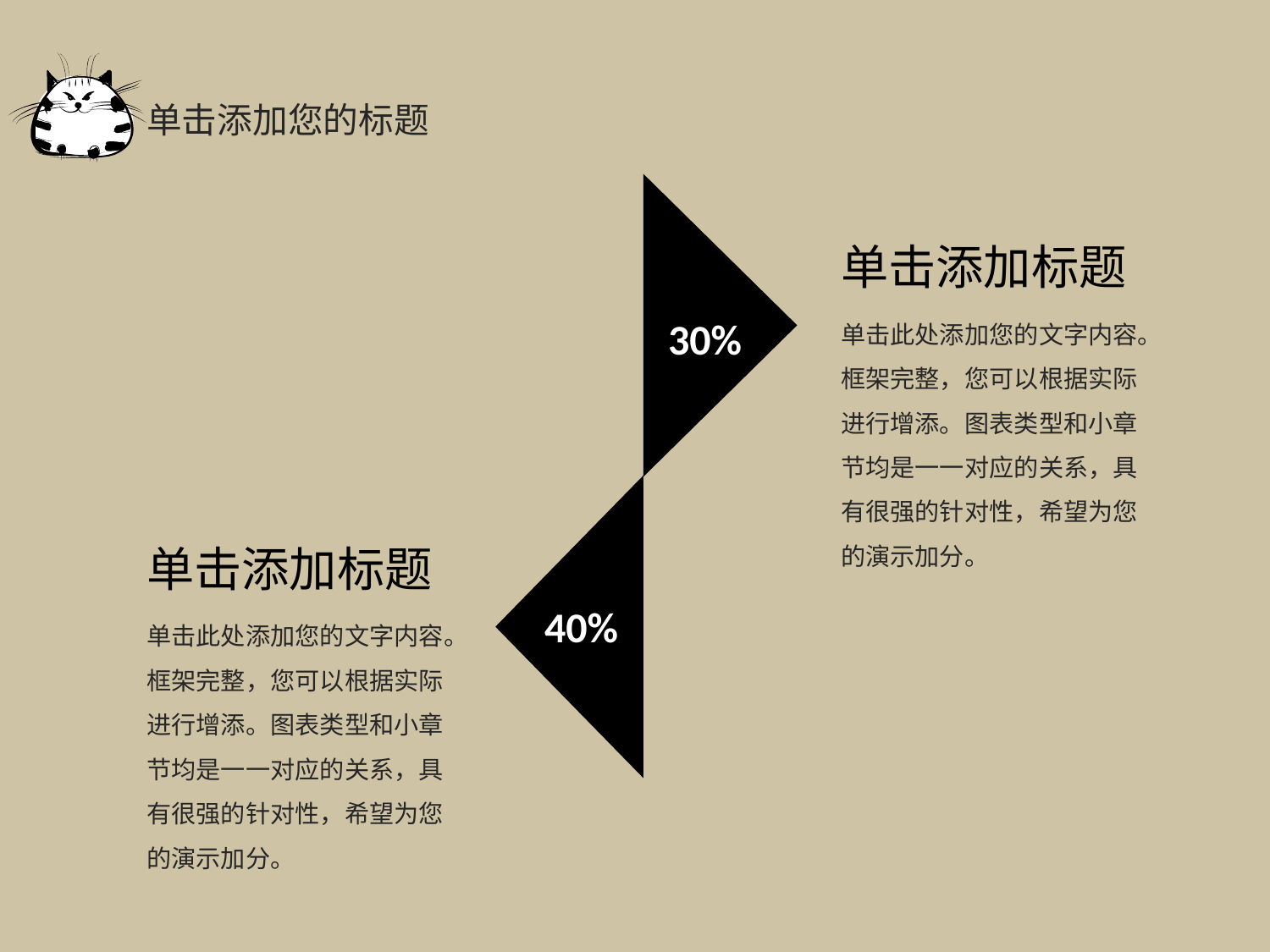

单击添加您的标题

30%

40%
单击添加标题
单击此处添加您的文字内容。框架完整，您可以根据实际进行增添。图表类型和小章节均是一一对应的关系，具有很强的针对性，希望为您的演示加分。
单击添加标题
单击此处添加您的文字内容。框架完整，您可以根据实际进行增添。图表类型和小章节均是一一对应的关系，具有很强的针对性，希望为您的演示加分。